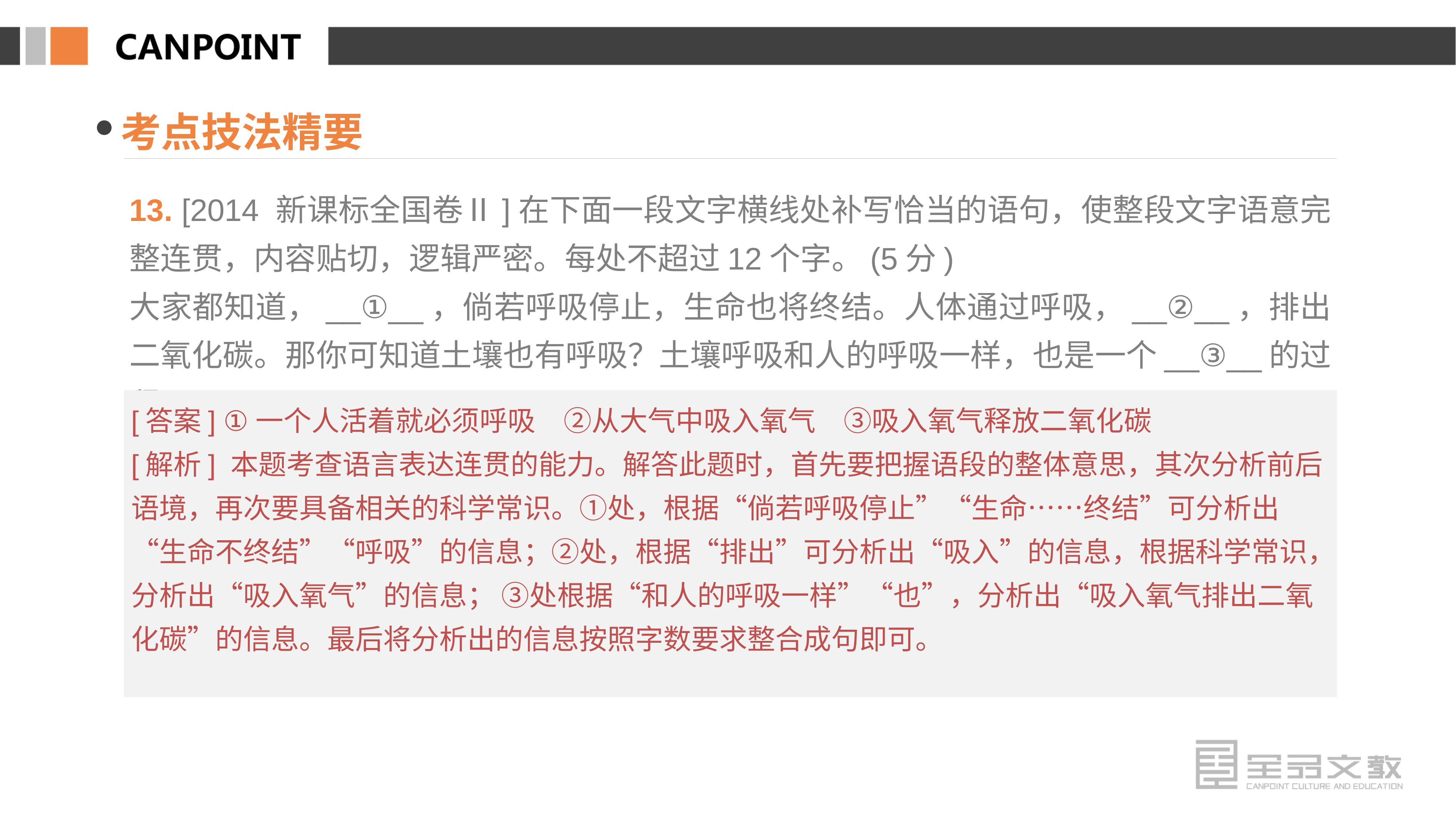

考点技法精要

13. [2014 新课标全国卷Ⅱ]在下面一段文字横线处补写恰当的语句，使整段文字语意完整连贯，内容贴切，逻辑严密。每处不超过12个字。(5分)
大家都知道，__①__，倘若呼吸停止，生命也将终结。人体通过呼吸，__②__，排出二氧化碳。那你可知道土壤也有呼吸？土壤呼吸和人的呼吸一样，也是一个__③__的过程。

[答案] ①一个人活着就必须呼吸　②从大气中吸入氧气　③吸入氧气释放二氧化碳
[解析] 本题考查语言表达连贯的能力。解答此题时，首先要把握语段的整体意思，其次分析前后语境，再次要具备相关的科学常识。①处，根据“倘若呼吸停止”“生命……终结”可分析出“生命不终结”“呼吸”的信息；②处，根据“排出”可分析出“吸入”的信息，根据科学常识，分析出“吸入氧气”的信息； ③处根据“和人的呼吸一样”“也”，分析出“吸入氧气排出二氧化碳”的信息。最后将分析出的信息按照字数要求整合成句即可。